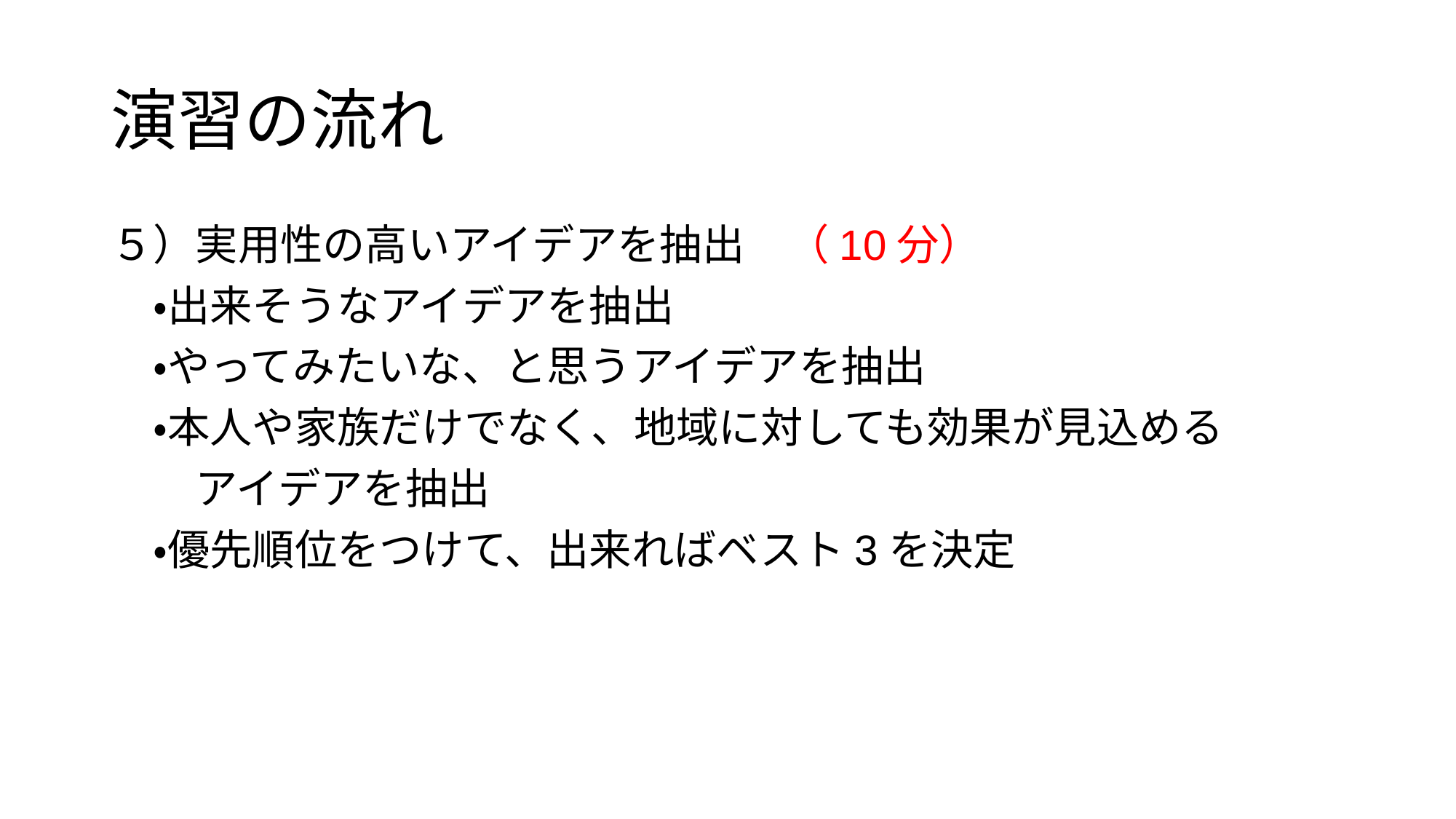

# 演習の流れ
５）実用性の高いアイデアを抽出　（10分）
　・出来そうなアイデアを抽出
　・やってみたいな、と思うアイデアを抽出
　・本人や家族だけでなく、地域に対しても効果が見込める
　　アイデアを抽出
　・優先順位をつけて、出来ればベスト3を決定